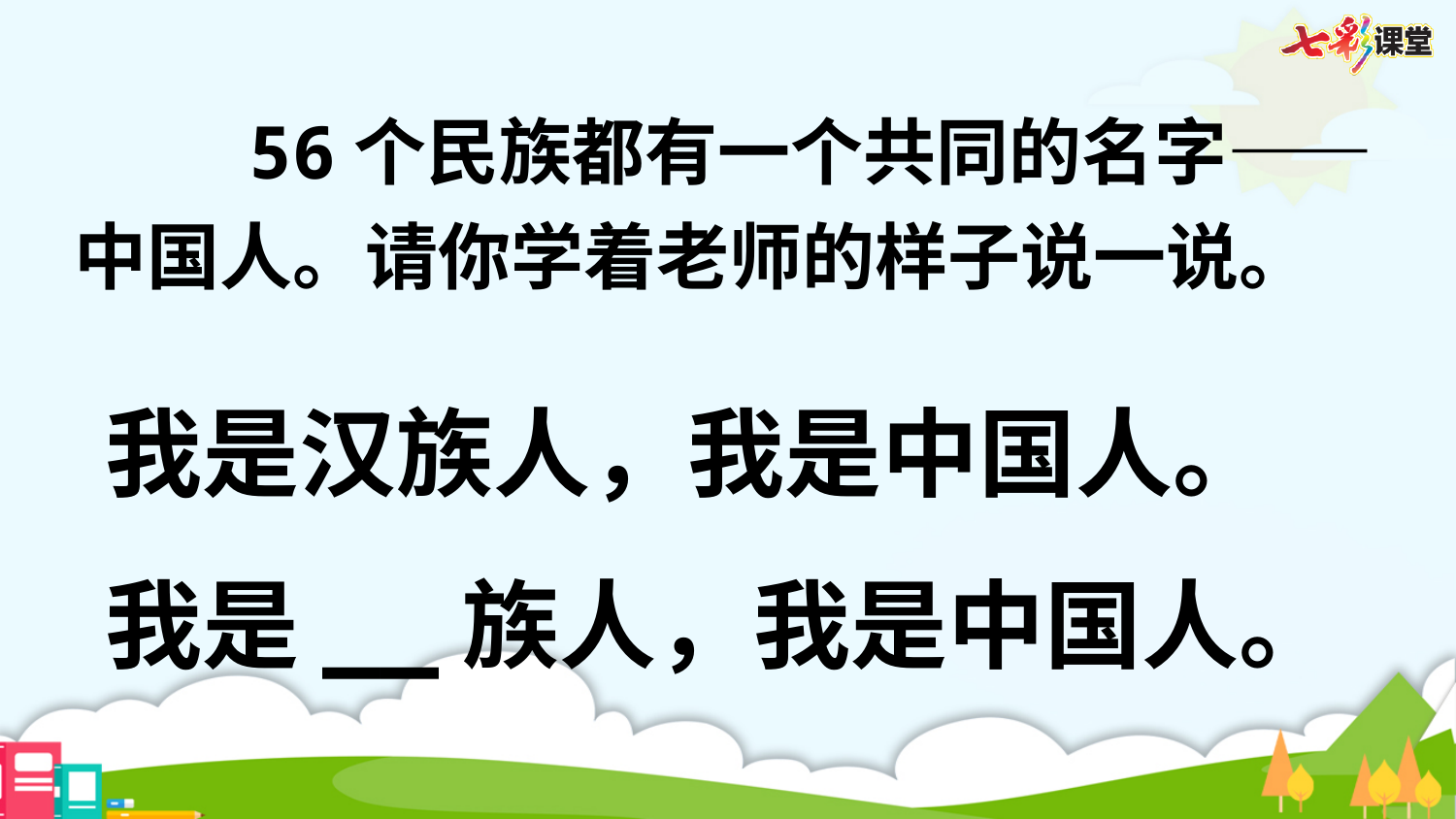

56个民族都有一个共同的名字——中国人。请你学着老师的样子说一说。
    我是汉族人，我是中国人。
    我是__族人，我是中国人。